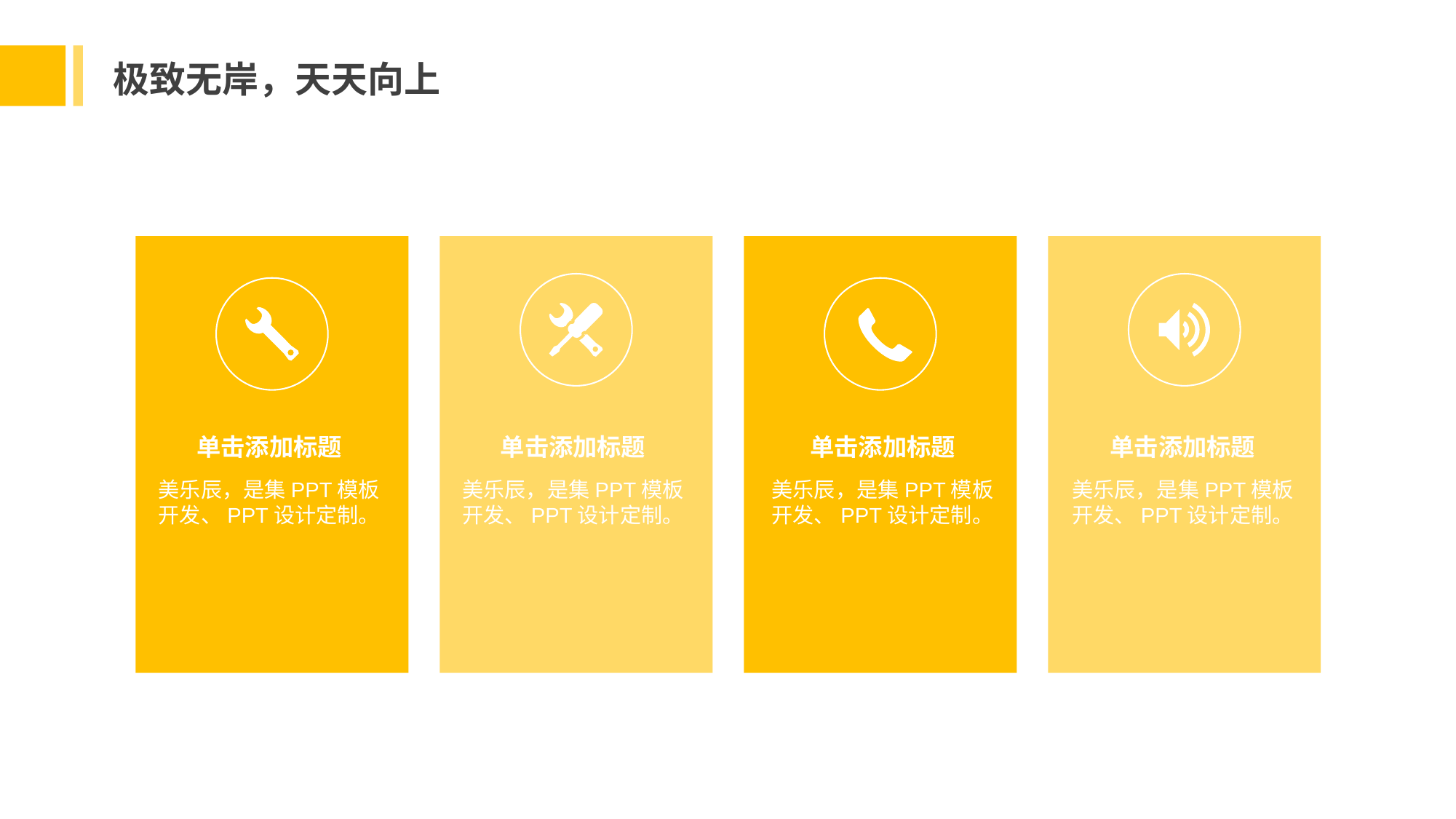

极致无岸，天天向上

单击添加标题
美乐辰，是集PPT模板开发、PPT设计定制。

单击添加标题
美乐辰，是集PPT模板开发、PPT设计定制。

单击添加标题
美乐辰，是集PPT模板开发、PPT设计定制。

单击添加标题
美乐辰，是集PPT模板开发、PPT设计定制。